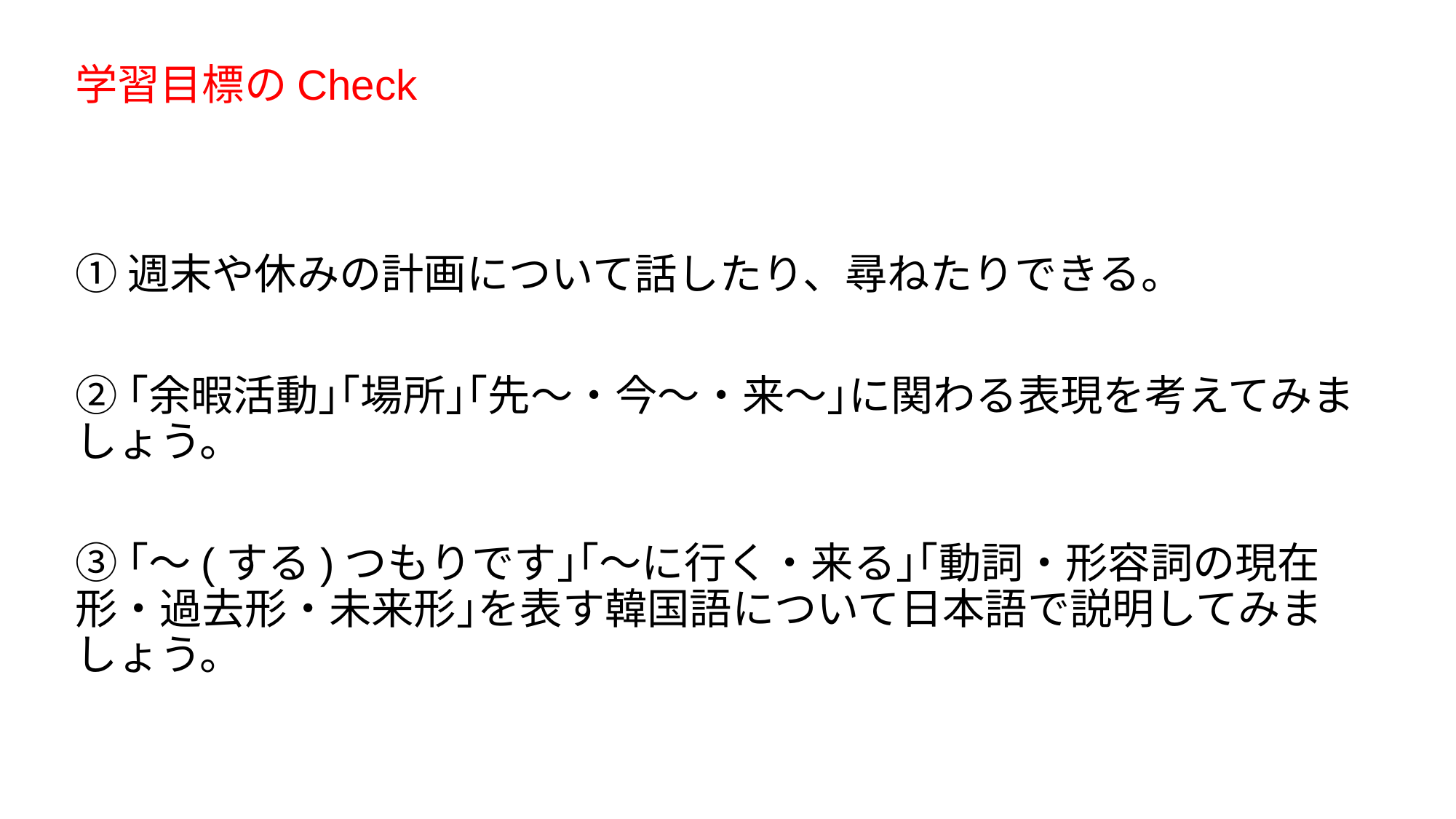

# 学習目標のCheck

①週末や休みの計画について話したり、尋ねたりできる。

②｢余暇活動｣｢場所｣｢先～・今～・来～｣に関わる表現を考えてみましょう。

③｢～(する)つもりです｣｢～に行く・来る｣｢動詞・形容詞の現在形・過去形・未来形｣を表す韓国語について日本語で説明してみましょう。